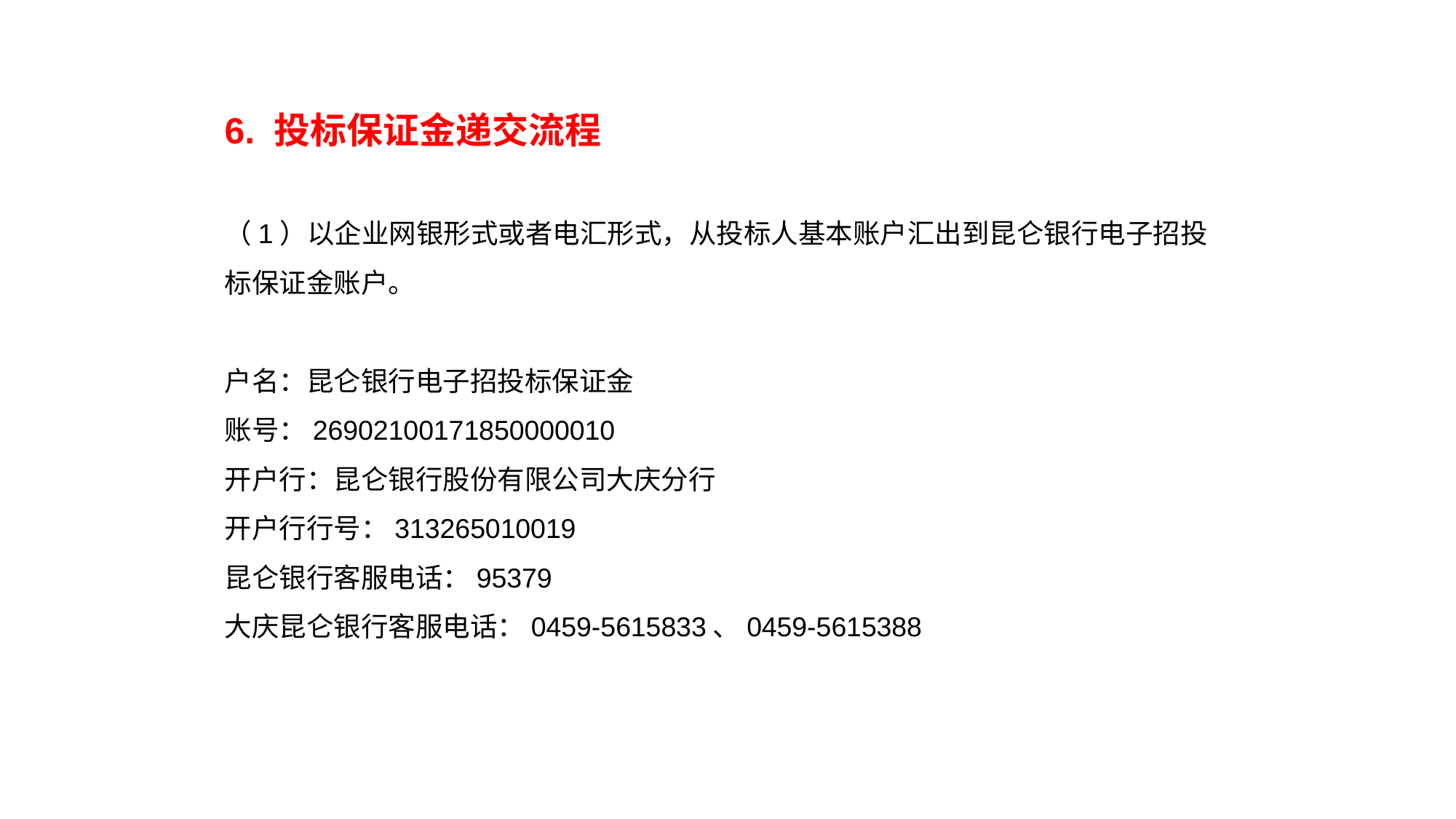

6. 投标保证金递交流程

（1）以企业网银形式或者电汇形式，从投标人基本账户汇出到昆仑银行电子招投标保证金账户。

户名：昆仑银行电子招投标保证金
账号：26902100171850000010
开户行：昆仑银行股份有限公司大庆分行
开户行行号：313265010019
昆仑银行客服电话：95379
大庆昆仑银行客服电话：0459-5615833、0459-5615388